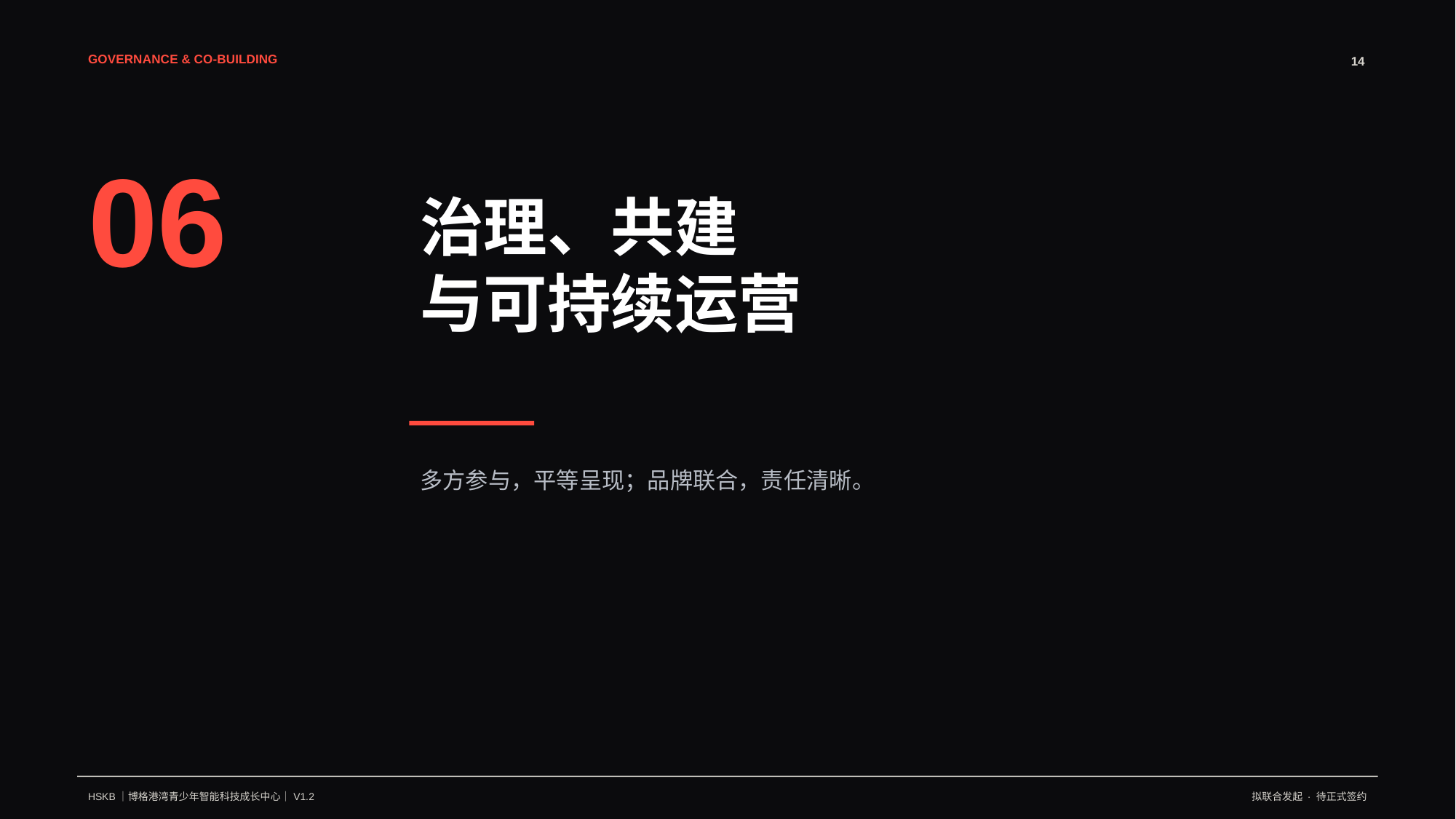

GOVERNANCE & CO-BUILDING
14
06
治理、共建
与可持续运营

多方参与，平等呈现；品牌联合，责任清晰。

HSKB｜博格港湾青少年智能科技成长中心｜V1.2
拟联合发起 · 待正式签约